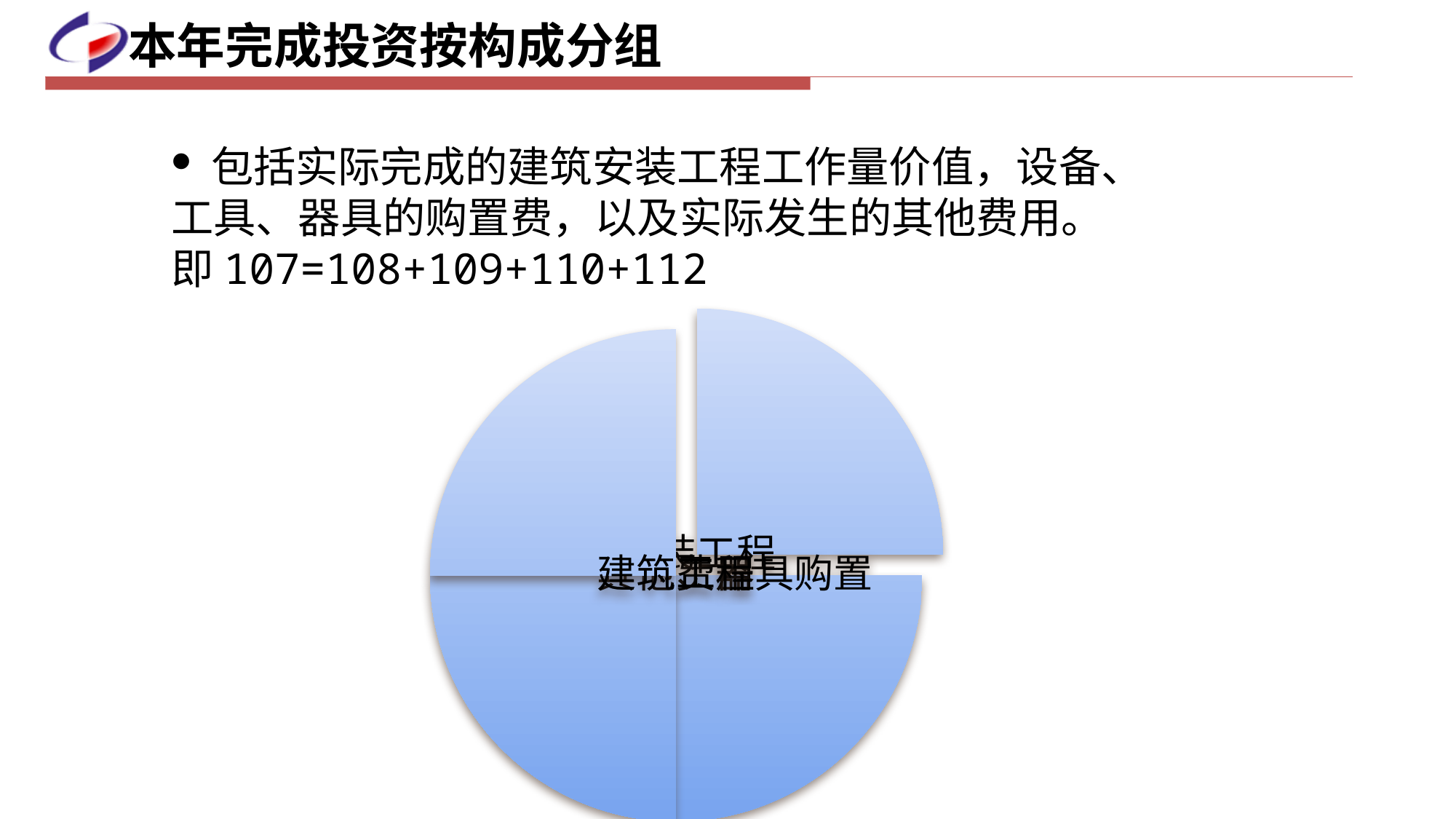

# 本年完成投资按构成分组
 包括实际完成的建筑安装工程工作量价值，设备、工具、器具的购置费，以及实际发生的其他费用。即107=108+109+110+112
安装工程
设备、工具、器具购置
其他费用
建筑工程